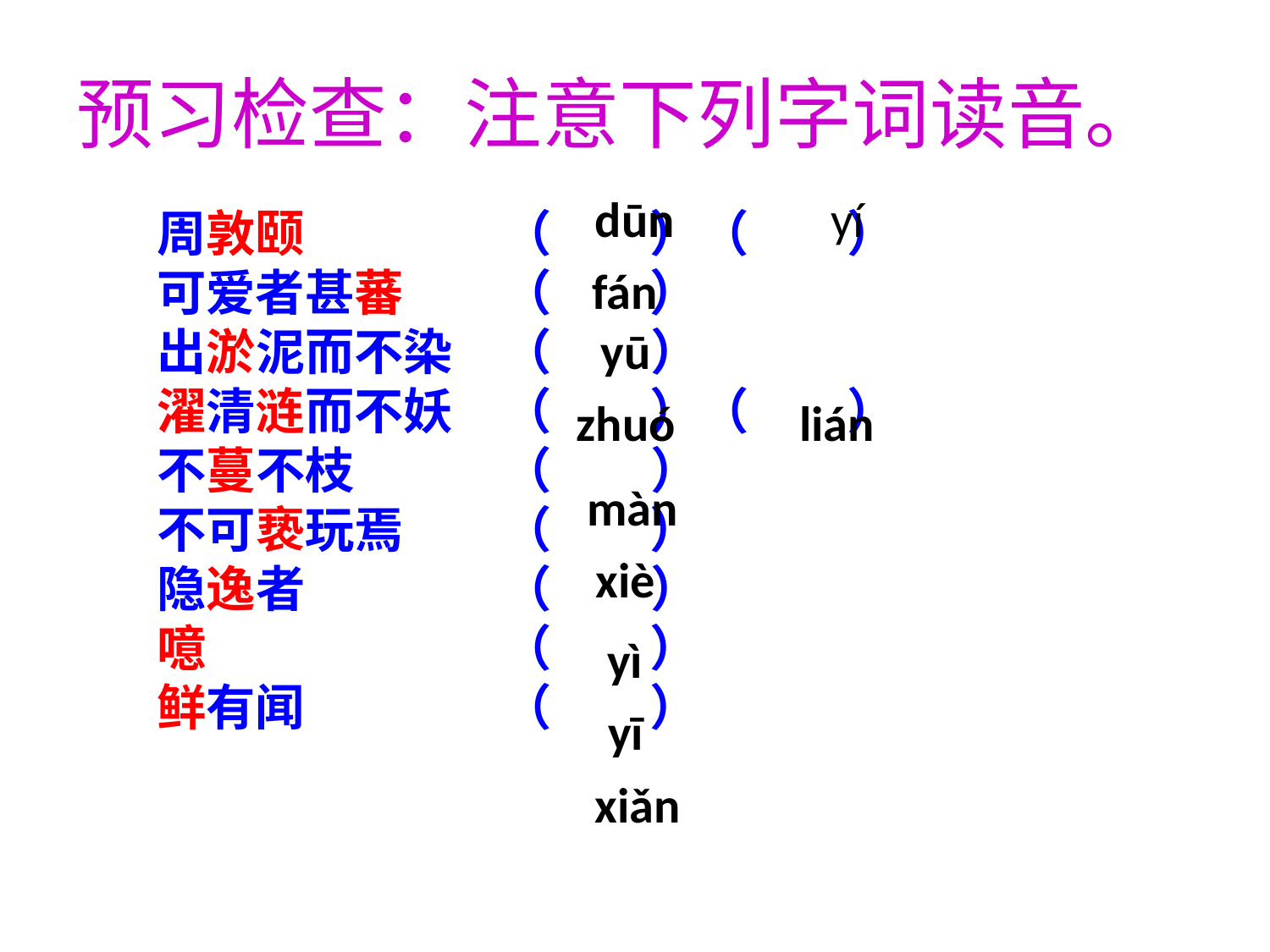

# 预习检查：注意下列字词读音。
dūn
yí
　周敦颐　　　　（　　）（　　）
　可爱者甚蕃　　（　　）
　出淤泥而不染　（　　）
　濯清涟而不妖　（　　）（　　）
　不蔓不枝　　　（　　）
　不可亵玩焉　　（　　）
　隐逸者　　　　（　　）
　噫　　　　　　（　　）
　鲜有闻　　　　（　　）
fán
yū
zhuó
lián
màn
xiè
yì
yī
xiǎn